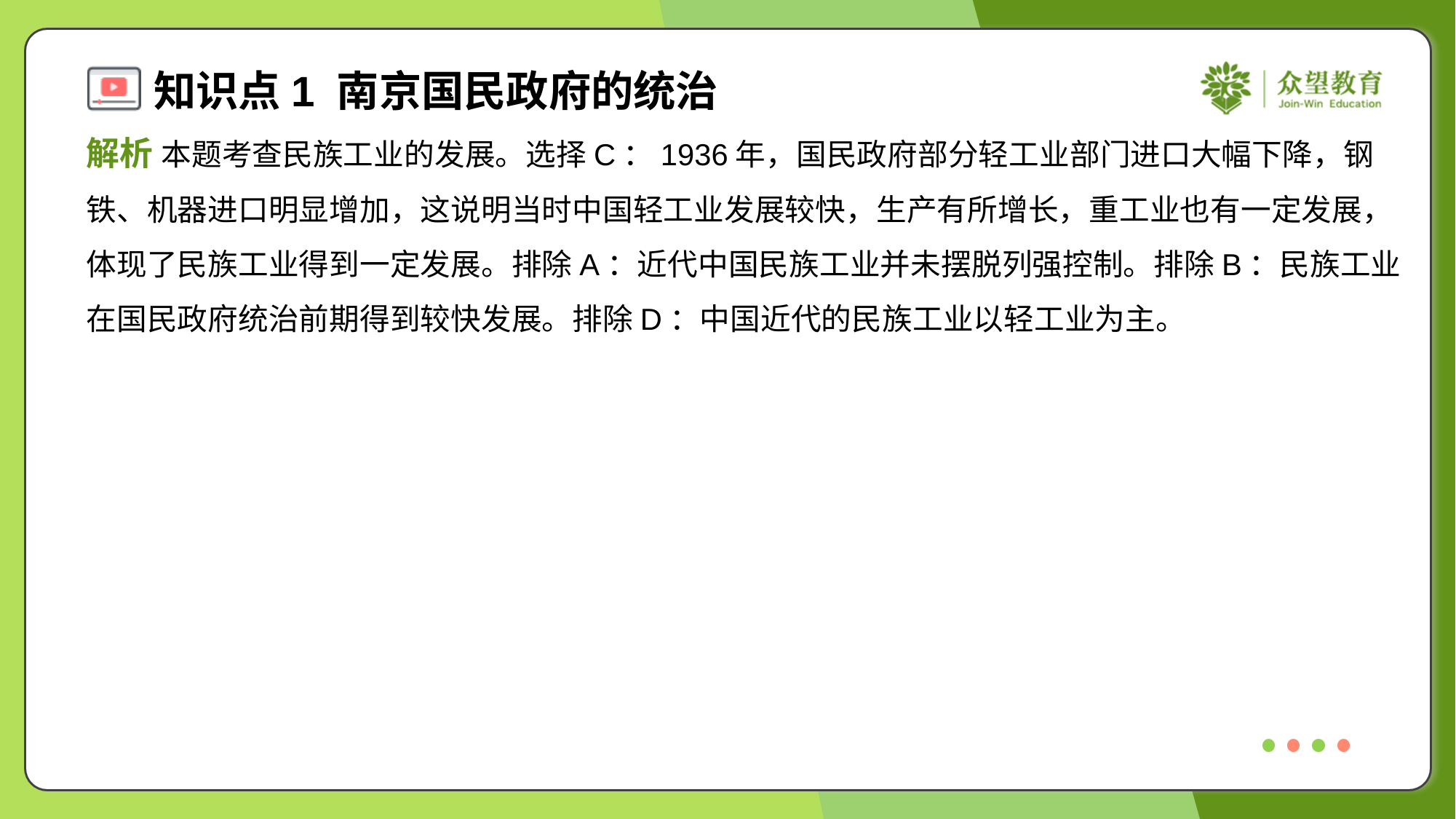

解析 本题考查民族工业的发展。选择C：1936年，国民政府部分轻工业部门进口大幅下降，钢
铁、机器进口明显增加，这说明当时中国轻工业发展较快，生产有所增长，重工业也有一定发展，
体现了民族工业得到一定发展。排除A：近代中国民族工业并未摆脱列强控制。排除B：民族工业
在国民政府统治前期得到较快发展。排除D：中国近代的民族工业以轻工业为主。